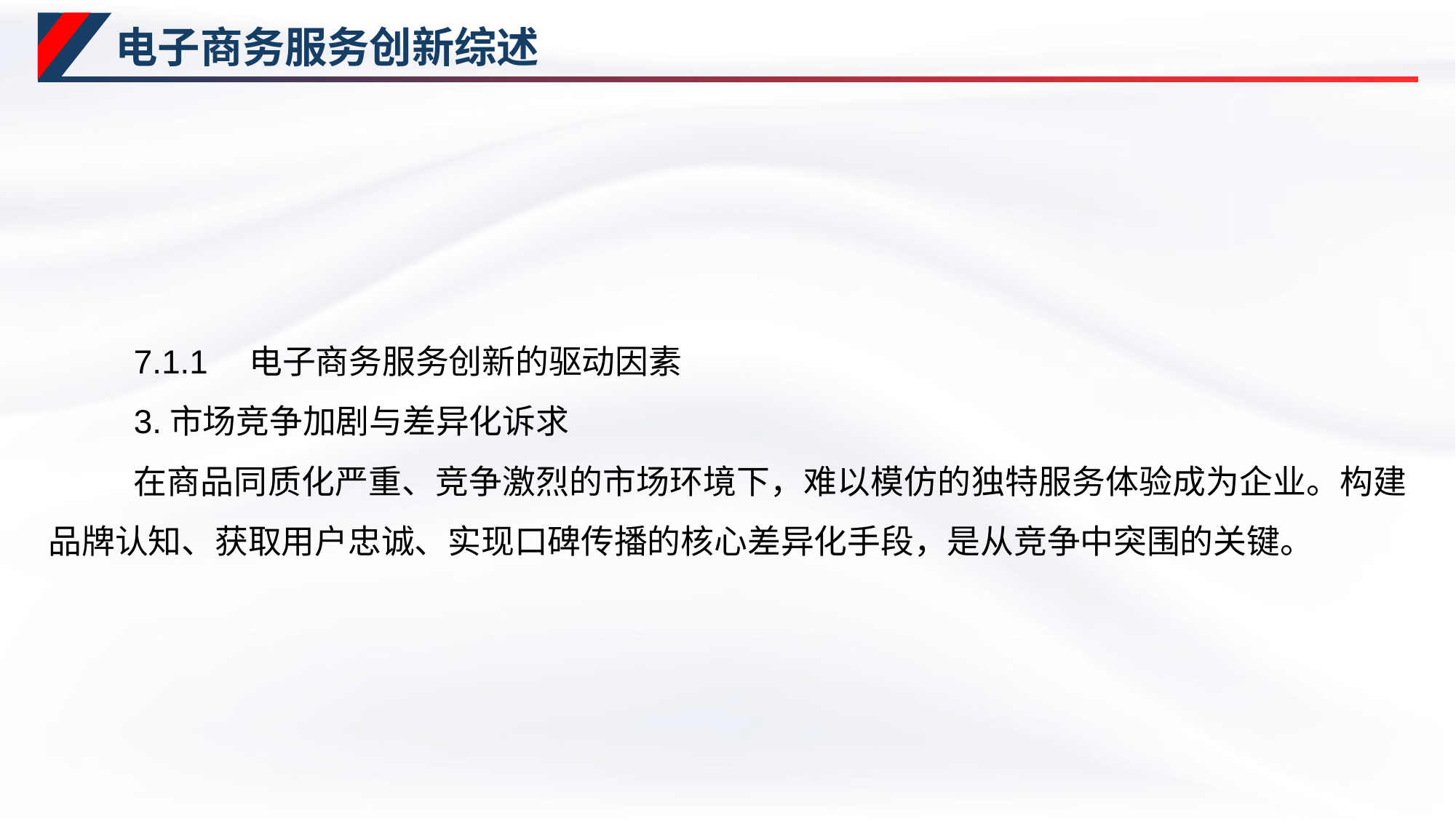

# 电子商务服务创新综述
7.1.1　电子商务服务创新的驱动因素
3.市场竞争加剧与差异化诉求
在商品同质化严重、竞争激烈的市场环境下，难以模仿的独特服务体验成为企业。构建品牌认知、获取用户忠诚、实现口碑传播的核心差异化手段，是从竞争中突围的关键。